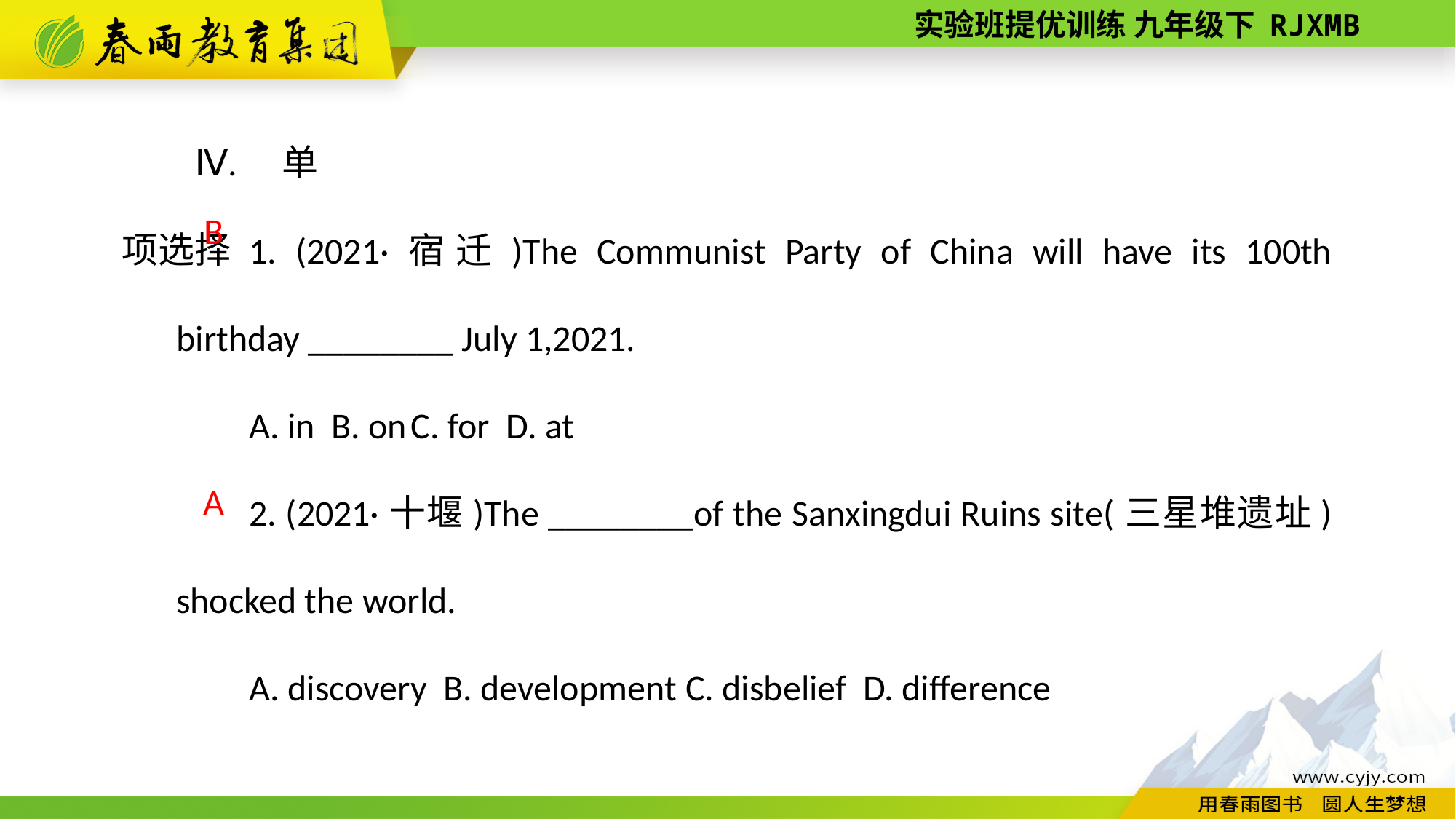

Ⅳ. 单项选择
1. (2021·宿迁)The Communist Party of China will have its 100th birthday ________ July 1,2021.
A. in  B. on C. for  D. at
2. (2021·十堰)The ________of the Sanxingdui Ruins site(三星堆遗址) shocked the world.
A. discovery  B. development  C. disbelief  D. difference
 B
 A